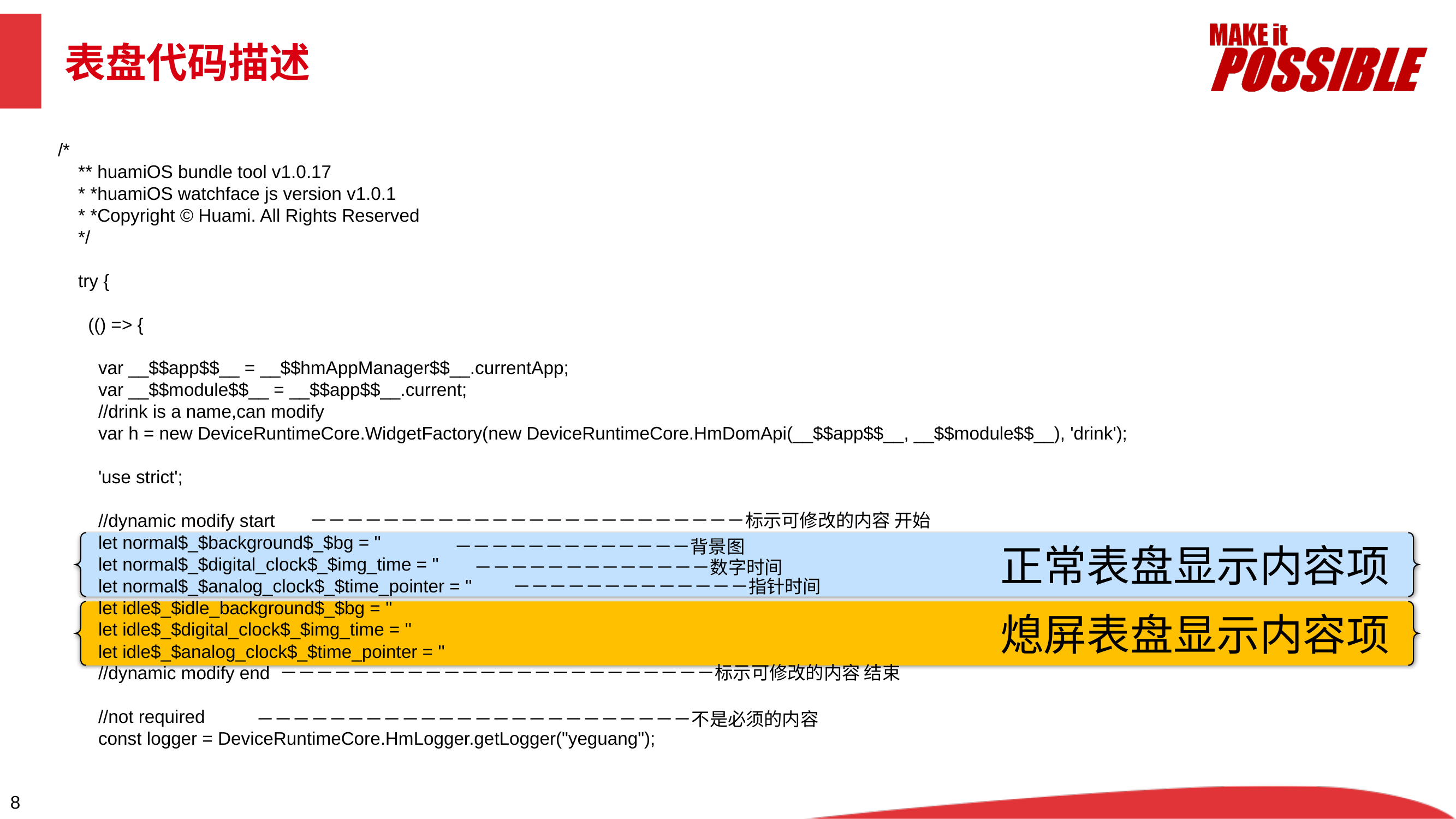

表盘代码描述
/*
    ** huamiOS bundle tool v1.0.17
    * *huamiOS watchface js version v1.0.1
    * *Copyright © Huami. All Rights Reserved
    */

    try {

      (() => {

        var __$$app$$__ = __$$hmAppManager$$__.currentApp;
        var __$$module$$__ = __$$app$$__.current;
        //drink is a name,can modify
        var h = new DeviceRuntimeCore.WidgetFactory(new DeviceRuntimeCore.HmDomApi(__$$app$$__, __$$module$$__), 'drink');

        'use strict';

        //dynamic modify start      －－－－－－－－－－－－－－－－－－－－－－－－标示可修改的内容 开始
        let normal$_$background$_$bg = ''
        let normal$_$digital_clock$_$img_time = ''
        let normal$_$analog_clock$_$time_pointer = ''
        let idle$_$idle_background$_$bg = ''
        let idle$_$digital_clock$_$img_time = ''
        let idle$_$analog_clock$_$time_pointer = ''
        //dynamic modify end －－－－－－－－－－－－－－－－－－－－－－－－标示可修改的内容 结束

        //not required
        const logger = DeviceRuntimeCore.HmLogger.getLogger("yeguang");
－－－－－－－－－－－－－背景图

正常表盘显示内容项
－－－－－－－－－－－－－数字时间
－－－－－－－－－－－－－指针时间

熄屏表盘显示内容项
－－－－－－－－－－－－－－－－－－－－－－－－不是必须的内容